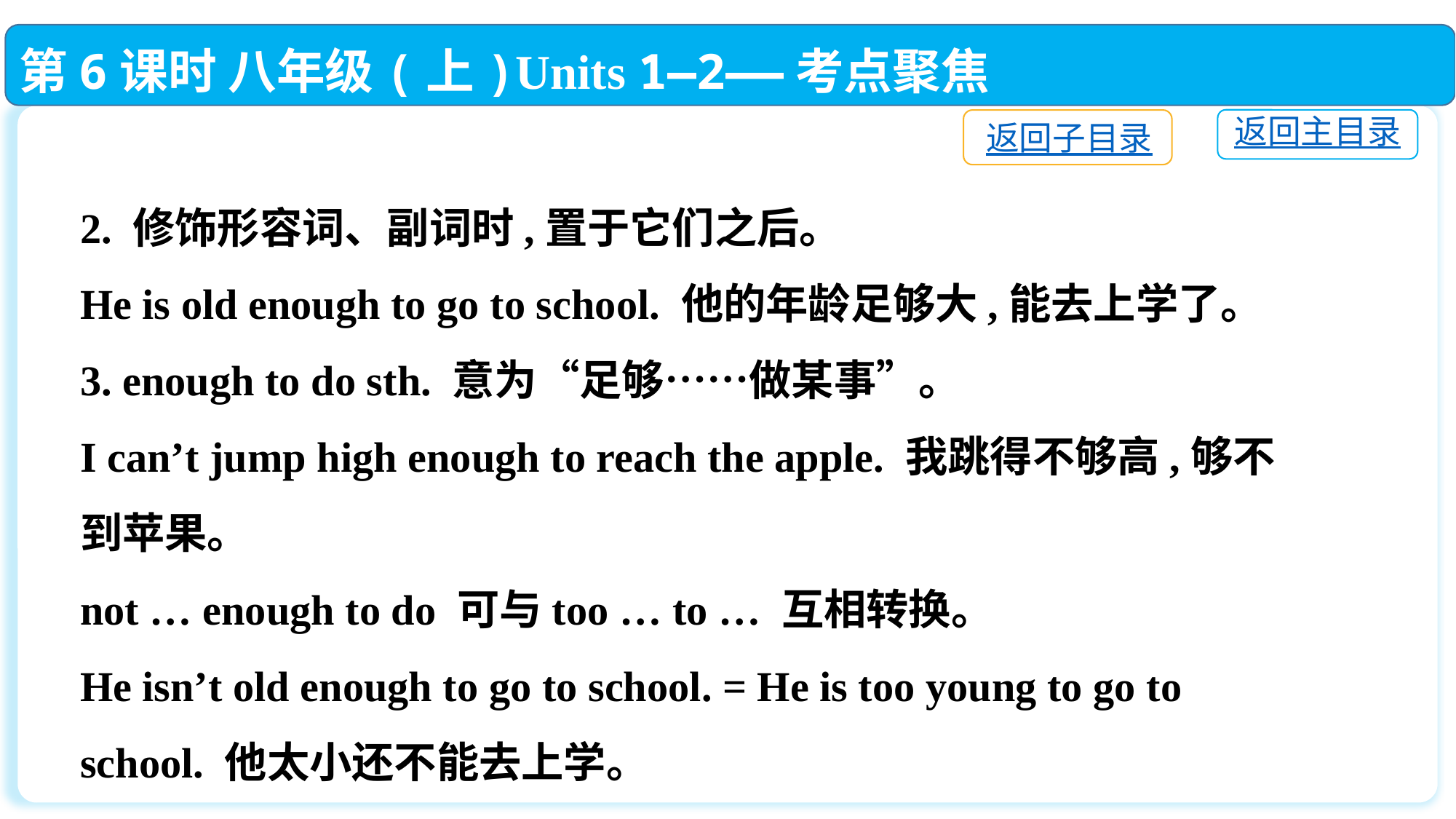

第6课时 八年级(上)Units 1—2——考点聚焦

返回主目录

返回子目录
2. 修饰形容词、副词时,置于它们之后。
He is old enough to go to school. 他的年龄足够大,能去上学了。
3. enough to do sth. 意为“足够……做某事”。
I can’t jump high enough to reach the apple. 我跳得不够高,够不到苹果。
not … enough to do 可与too … to … 互相转换。
He isn’t old enough to go to school. = He is too young to go to school. 他太小还不能去上学。